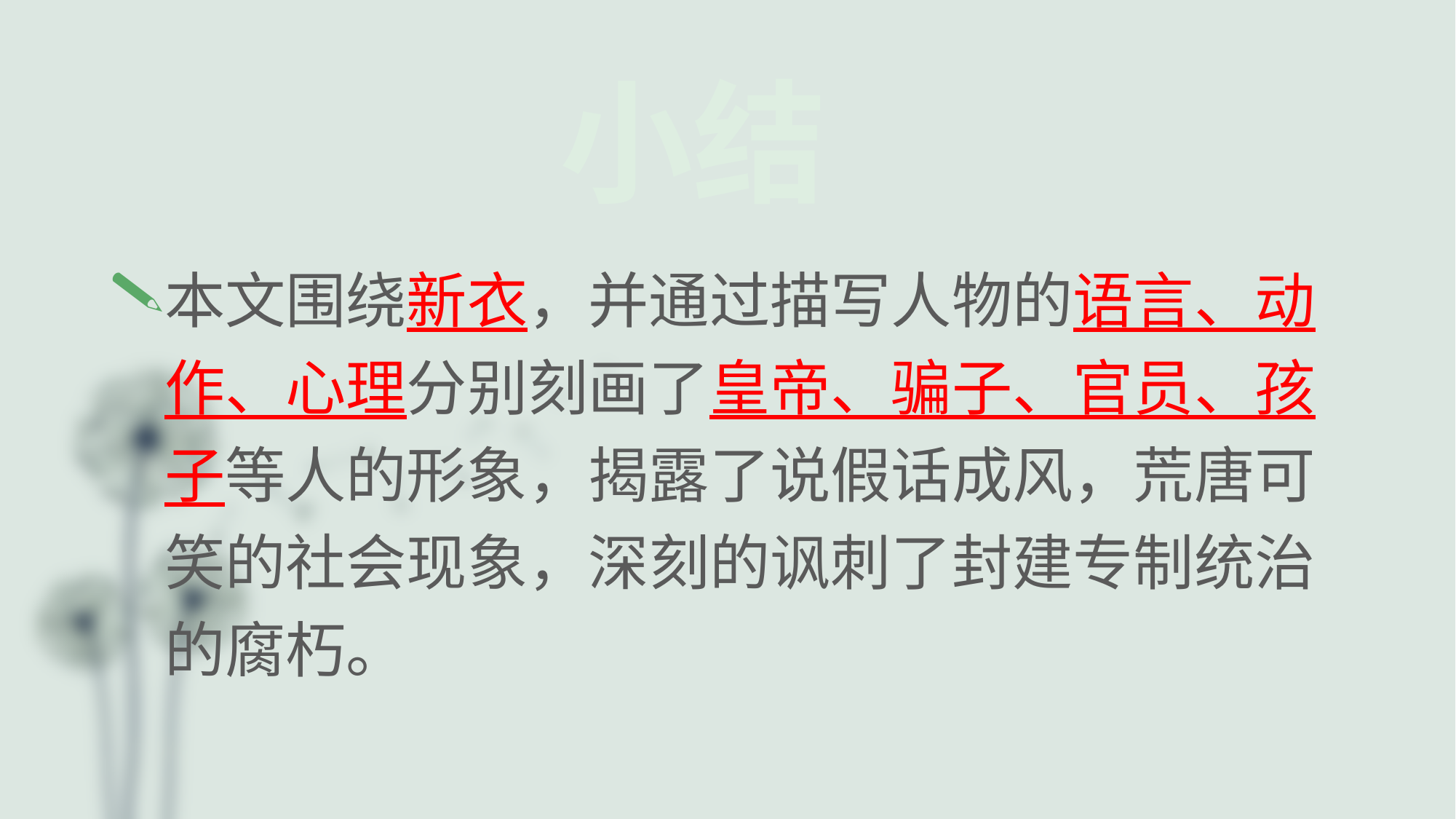

小结

本文围绕新衣，并通过描写人物的语言、动作、心理分别刻画了皇帝、骗子、官员、孩子等人的形象，揭露了说假话成风，荒唐可笑的社会现象，深刻的讽刺了封建专制统治的腐朽。